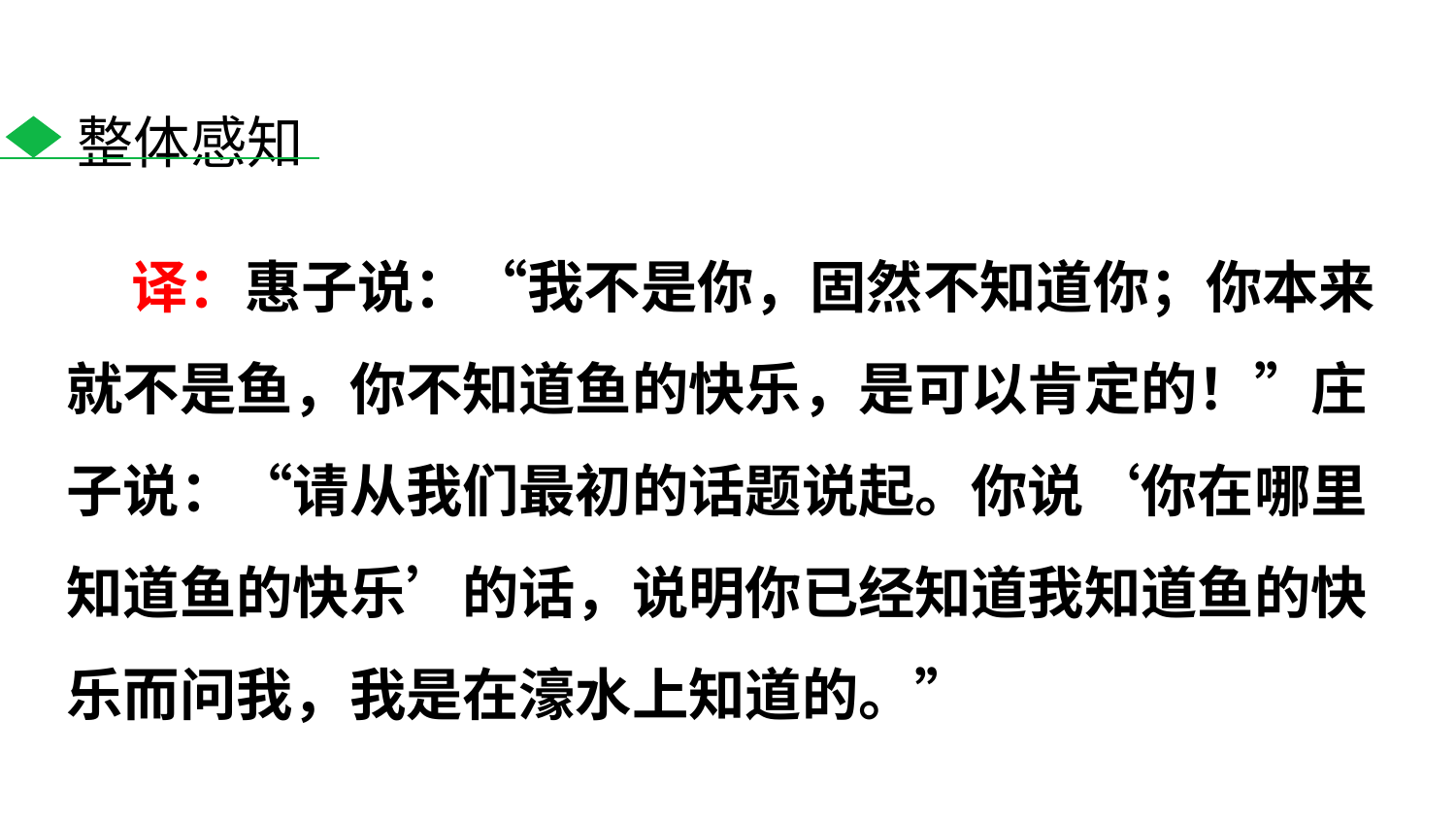

整体感知

    译：惠子说：“我不是你，固然不知道你；你本来就不是鱼，你不知道鱼的快乐，是可以肯定的！”庄子说：“请从我们最初的话题说起。你说‘你在哪里知道鱼的快乐’的话，说明你已经知道我知道鱼的快乐而问我，我是在濠水上知道的。”